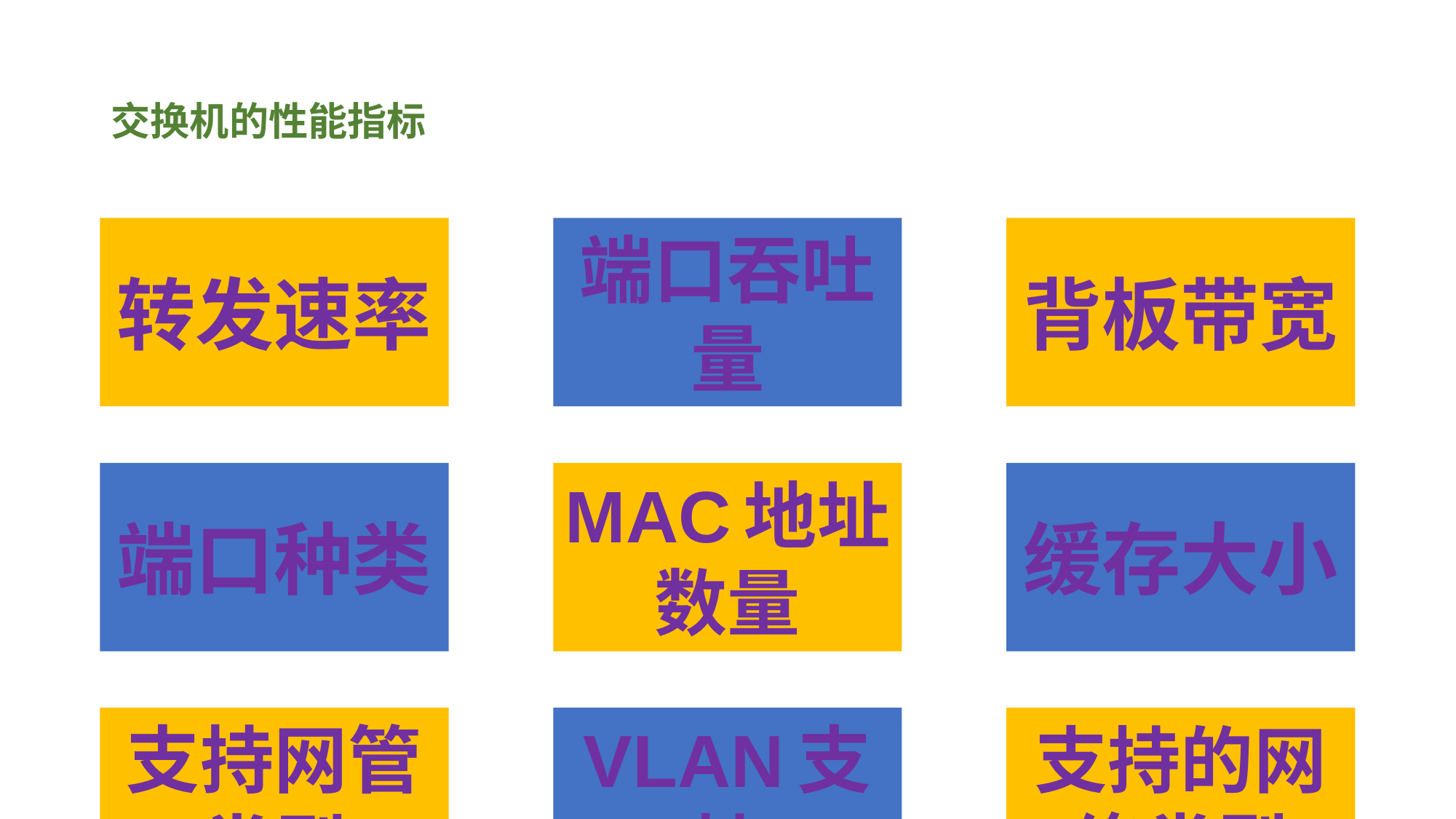

# 交换机的性能指标
转发速率
端口吞吐量
背板带宽
端口种类
MAC地址数量
缓存大小